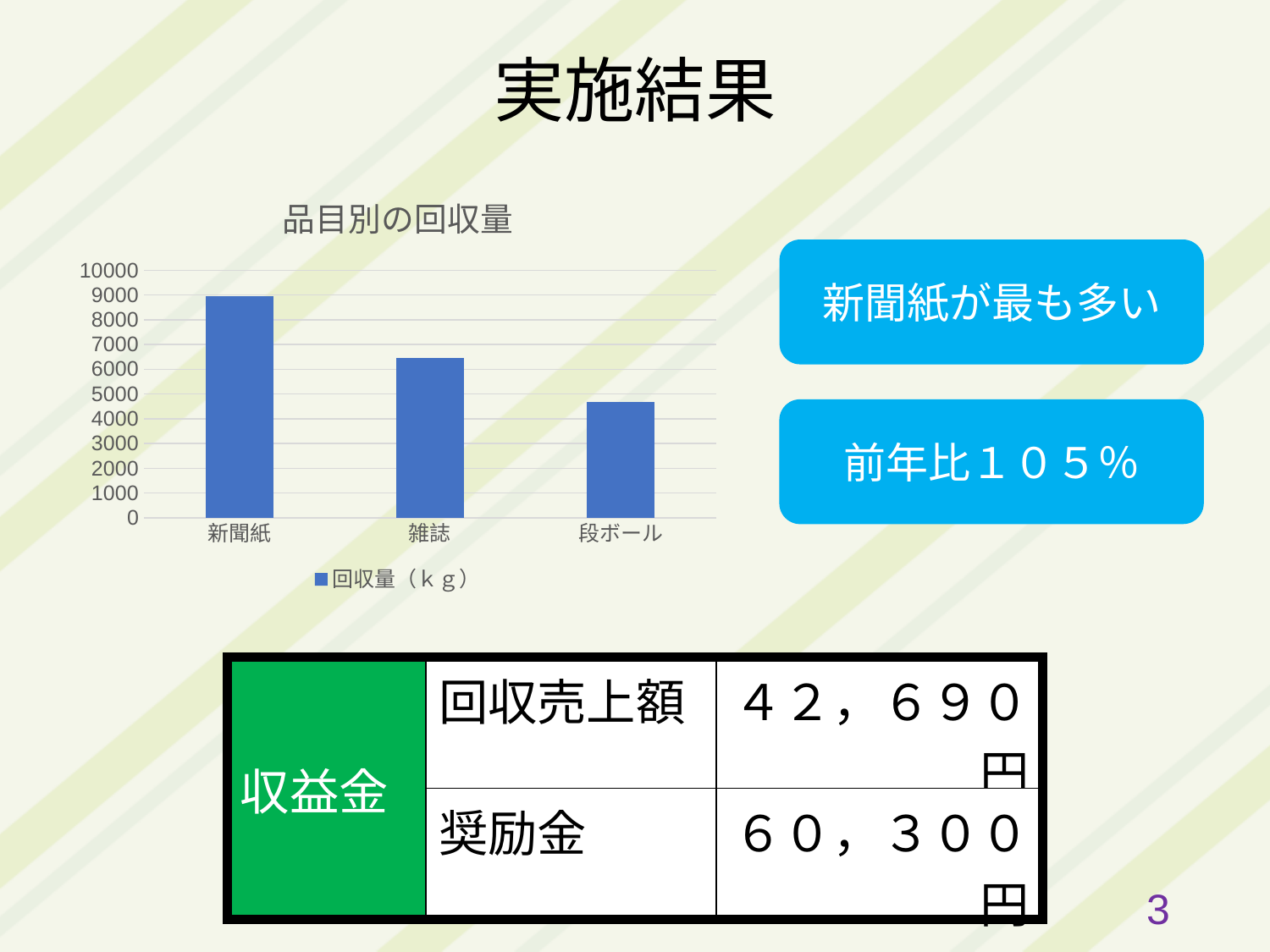

実施結果

### Chart: 品目別の回収量

| Category | 回収量（ｋｇ） |
|---|---|
| 新聞紙 | 8950.0 |
| 雑誌 | 6460.0 |
| 段ボール | 4690.0 |
新聞紙が最も多い
前年比１０５％
| 収益金 | 回収売上額 | ４２，６９０円 |
| --- | --- | --- |
|  | 奨励金 | ６０，３００円 |
3